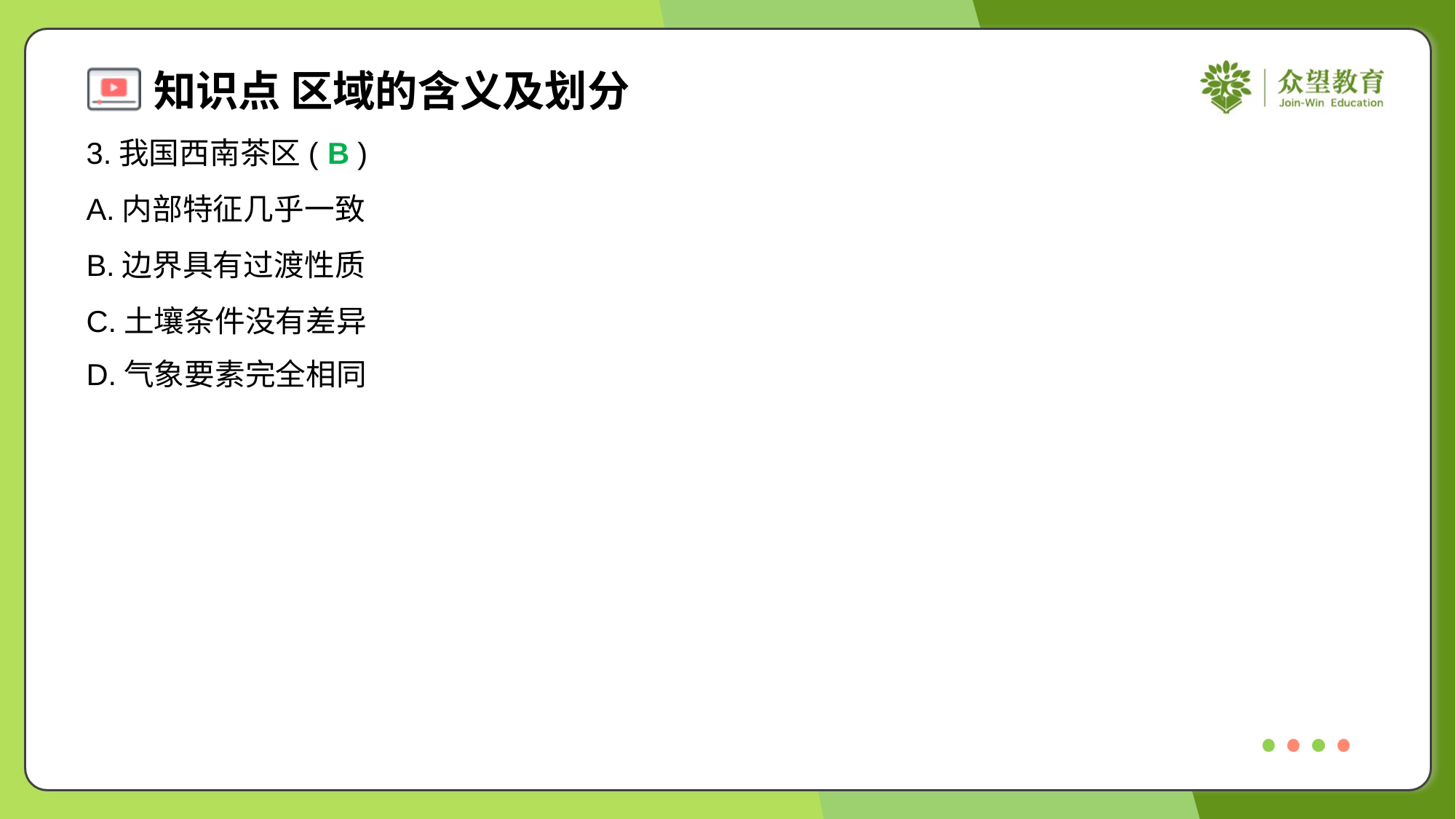

3.我国西南茶区(     )
B
A.内部特征几乎一致
B.边界具有过渡性质
C.土壤条件没有差异
D.气象要素完全相同